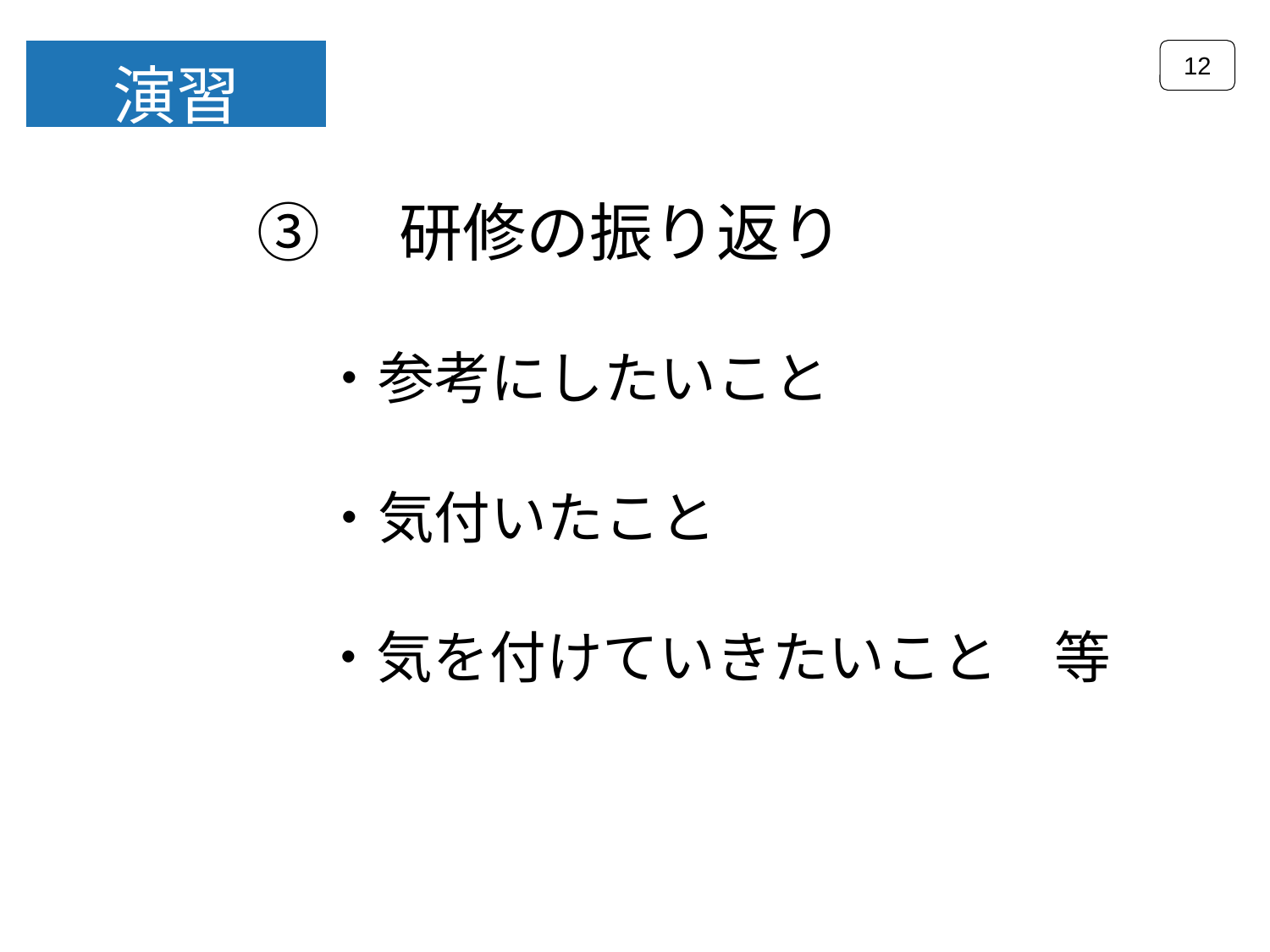

12
演習
③　研修の振り返り
・参考にしたいこと
・気付いたこと
・気を付けていきたいこと　等